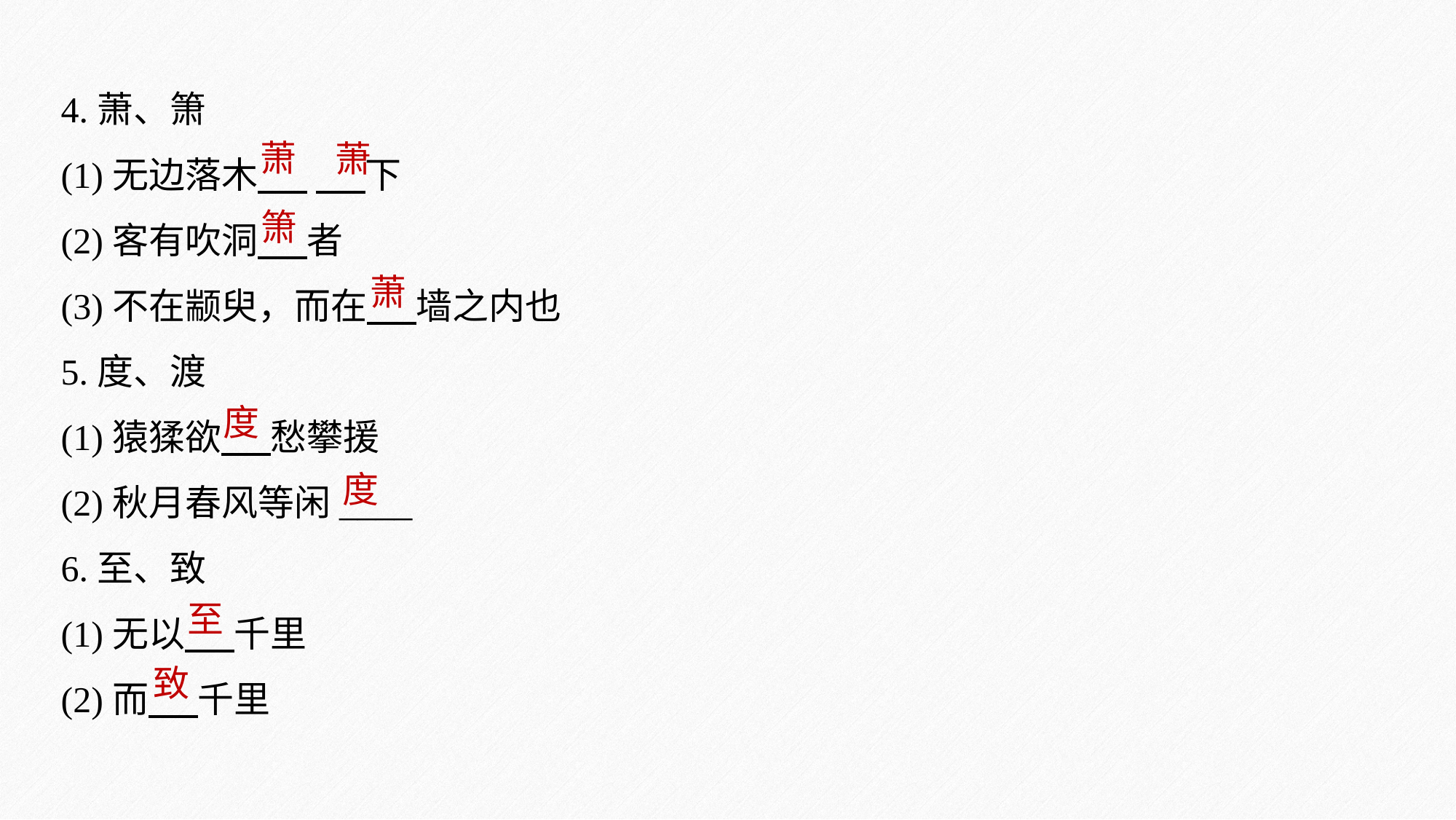

4.萧、箫
(1)无边落木             下
(2)客有吹洞      者
(3)不在颛臾，而在      墙之内也
5.度、渡
(1)猿猱欲      愁攀援
(2)秋月春风等闲____
6.至、致
(1)无以      千里
(2)而      千里
萧
萧
箫
萧
度
度
至
致